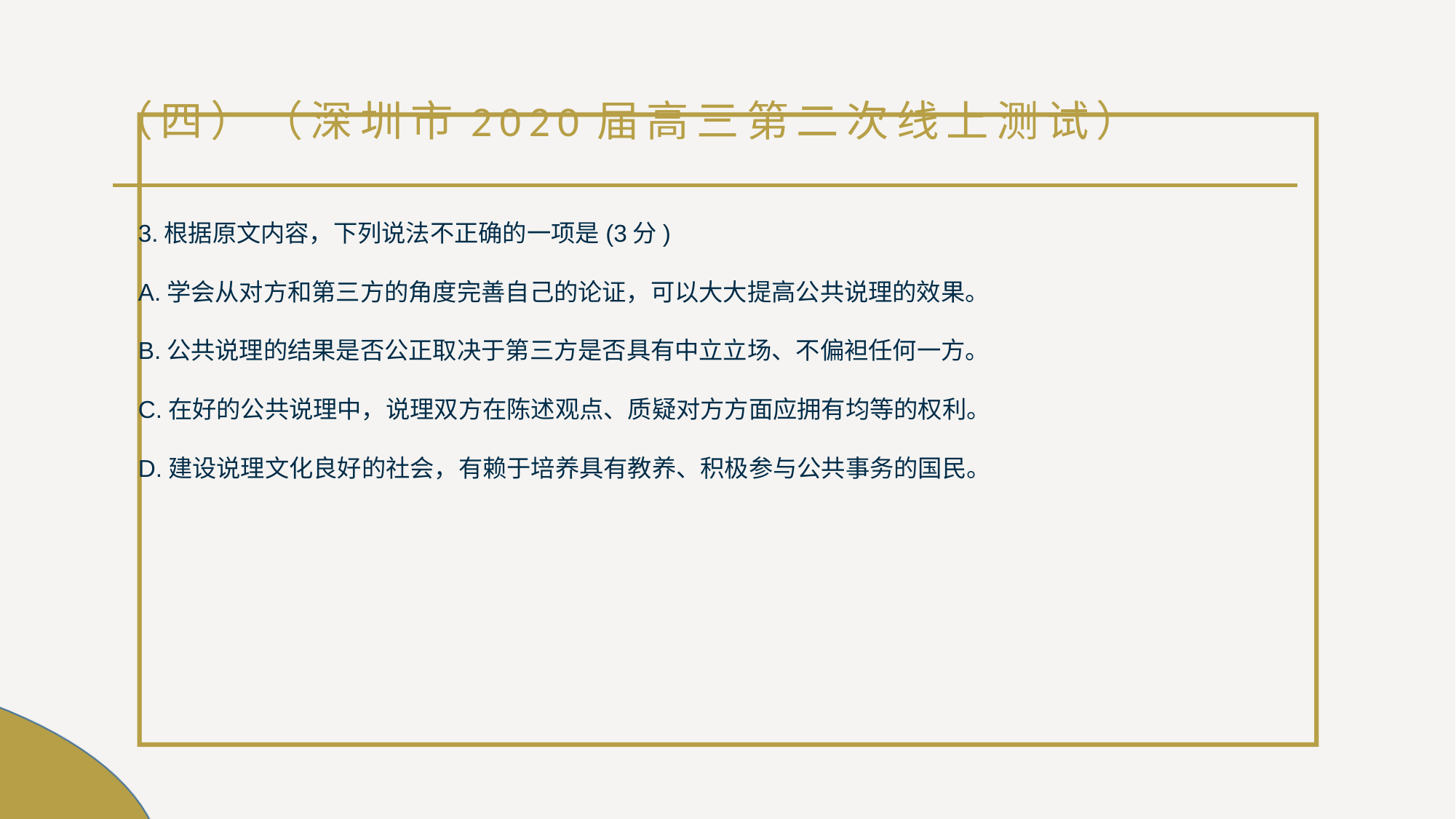

# （四）（深圳市2020届高三第二次线上测试）
3.根据原文内容，下列说法不正确的一项是(3分)
A.学会从对方和第三方的角度完善自己的论证，可以大大提高公共说理的效果。
B.公共说理的结果是否公正取决于第三方是否具有中立立场、不偏袒任何一方。
C.在好的公共说理中，说理双方在陈述观点、质疑对方方面应拥有均等的权利。
D.建设说理文化良好的社会，有赖于培养具有教养、积极参与公共事务的国民。